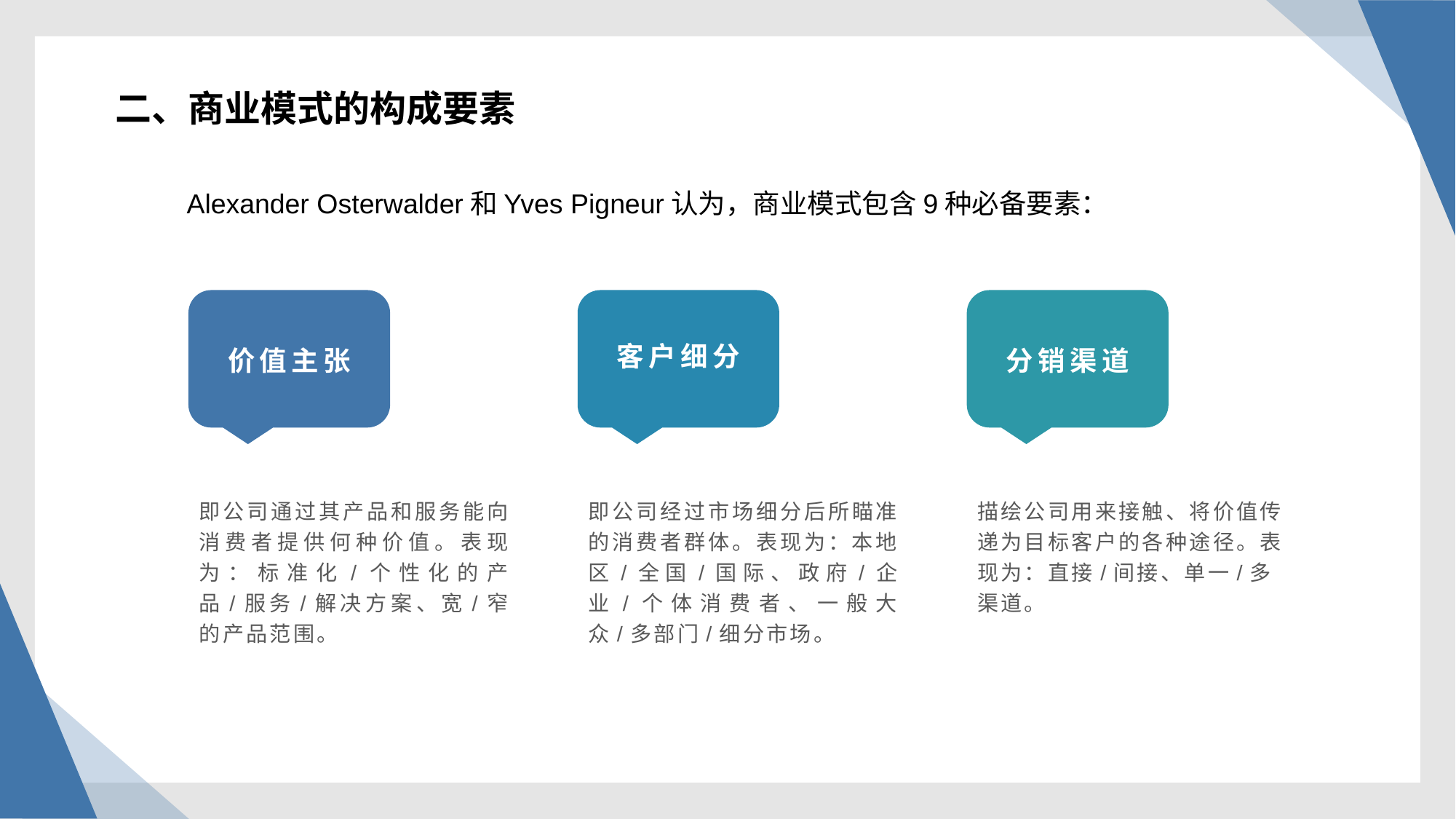

二、商业模式的构成要素
Alexander Osterwalder和Yves Pigneur认为，商业模式包含9种必备要素：

客户细分
价值主张
分销渠道
即公司通过其产品和服务能向消费者提供何种价值。表现为：标准化/个性化的产品/服务/解决方案、宽/窄的产品范围。
即公司经过市场细分后所瞄准的消费者群体。表现为：本地区/全国/国际、政府/企业/个体消费者、一般大众/多部门/细分市场。
描绘公司用来接触、将价值传递为目标客户的各种途径。表现为：直接/间接、单一/多渠道。